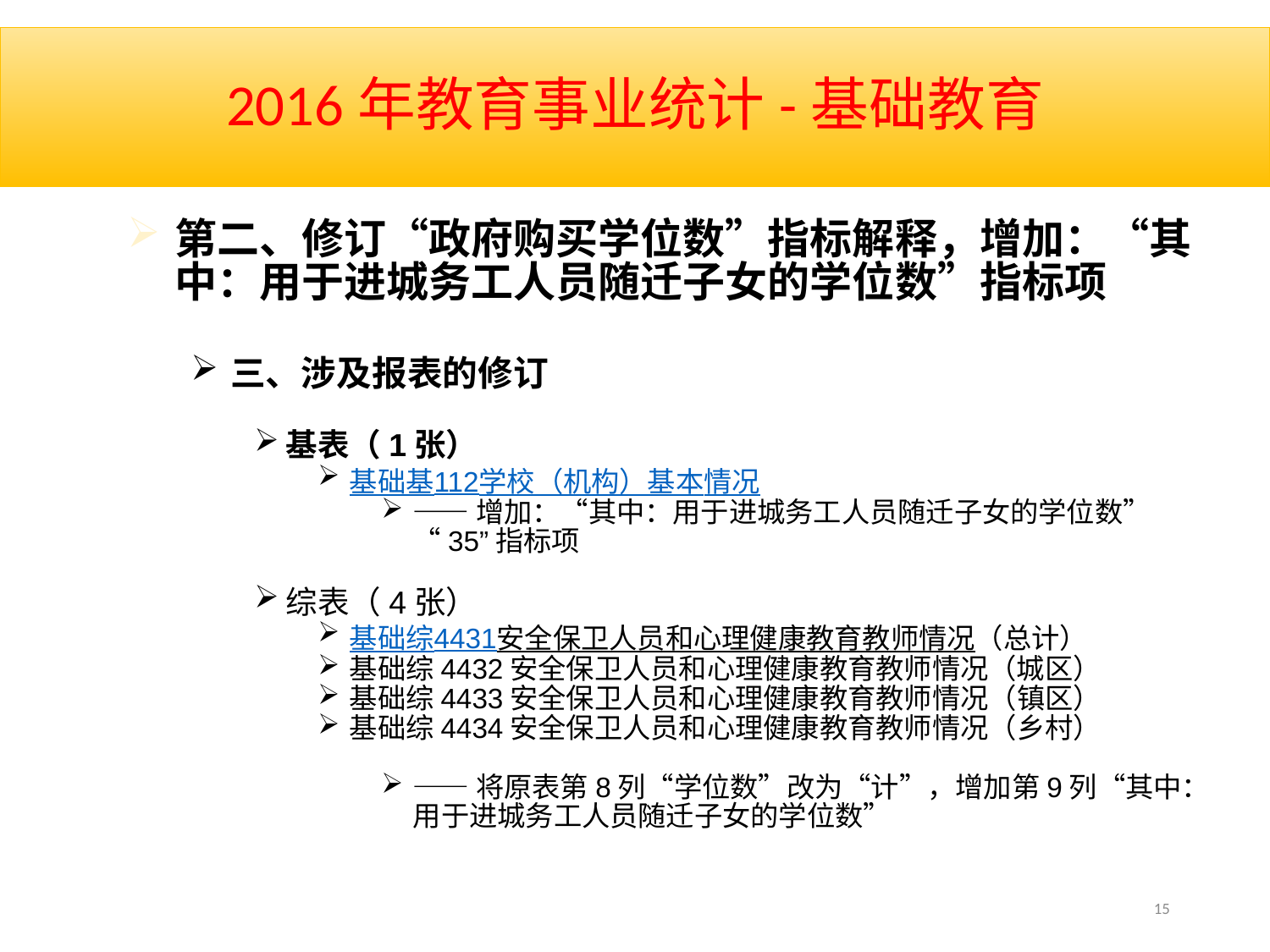

# 2016年教育事业统计-基础教育
第二、修订“政府购买学位数”指标解释，增加：“其中：用于进城务工人员随迁子女的学位数”指标项

三、涉及报表的修订

基表（1张）
基础基112学校（机构）基本情况
——增加：“其中：用于进城务工人员随迁子女的学位数”“35”指标项

综表（4张）
基础综4431安全保卫人员和心理健康教育教师情况（总计）
基础综4432安全保卫人员和心理健康教育教师情况（城区）
基础综4433安全保卫人员和心理健康教育教师情况（镇区）
基础综4434安全保卫人员和心理健康教育教师情况（乡村）

——将原表第8列“学位数”改为“计”，增加第9列“其中：用于进城务工人员随迁子女的学位数”

15